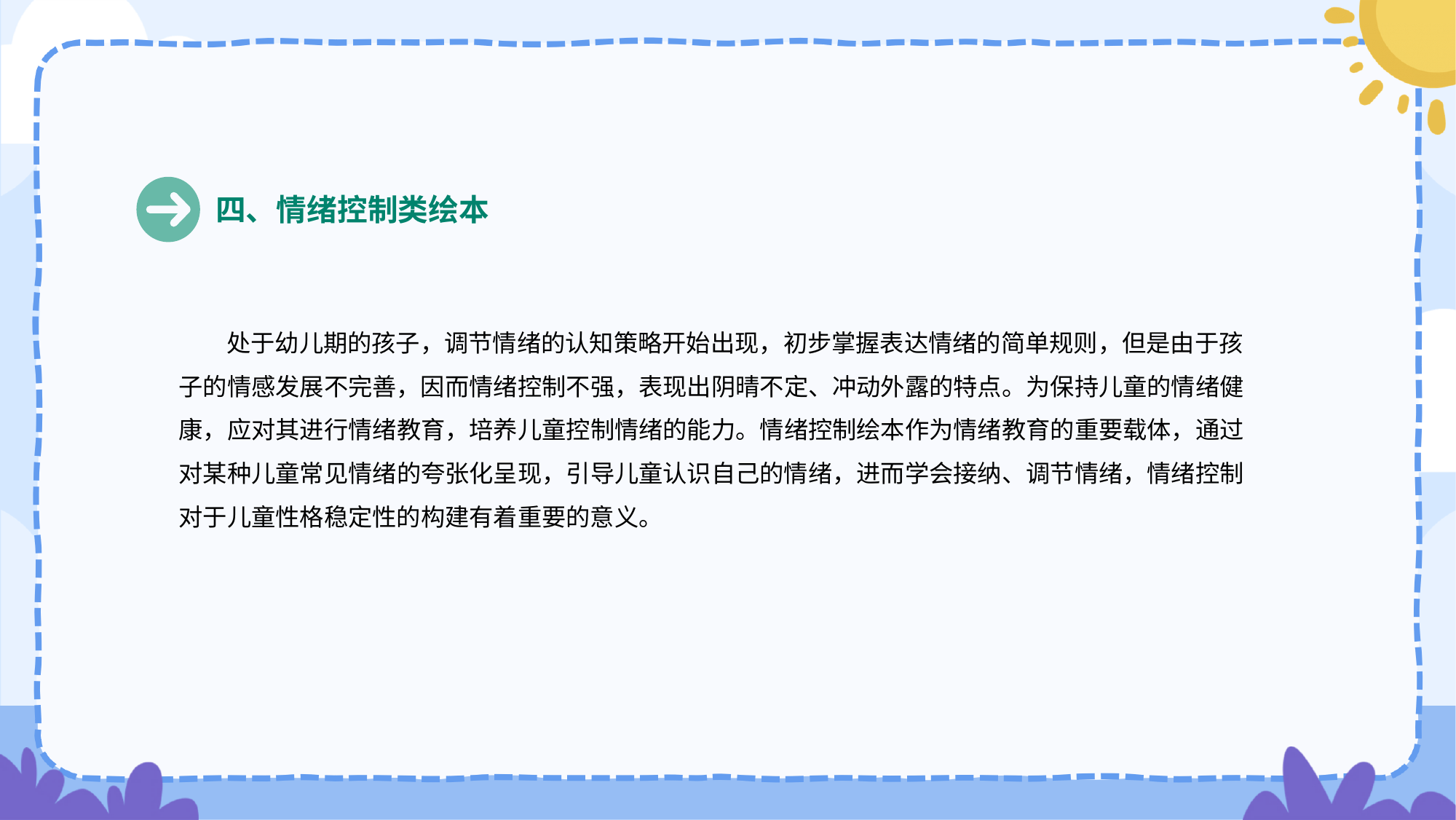

四、情绪控制类绘本
 处于幼儿期的孩子，调节情绪的认知策略开始出现，初步掌握表达情绪的简单规则，但是由于孩子的情感发展不完善，因而情绪控制不强，表现出阴晴不定、冲动外露的特点。为保持儿童的情绪健康，应对其进行情绪教育，培养儿童控制情绪的能力。情绪控制绘本作为情绪教育的重要载体，通过对某种儿童常见情绪的夸张化呈现，引导儿童认识自己的情绪，进而学会接纳、调节情绪，情绪控制对于儿童性格稳定性的构建有着重要的意义。